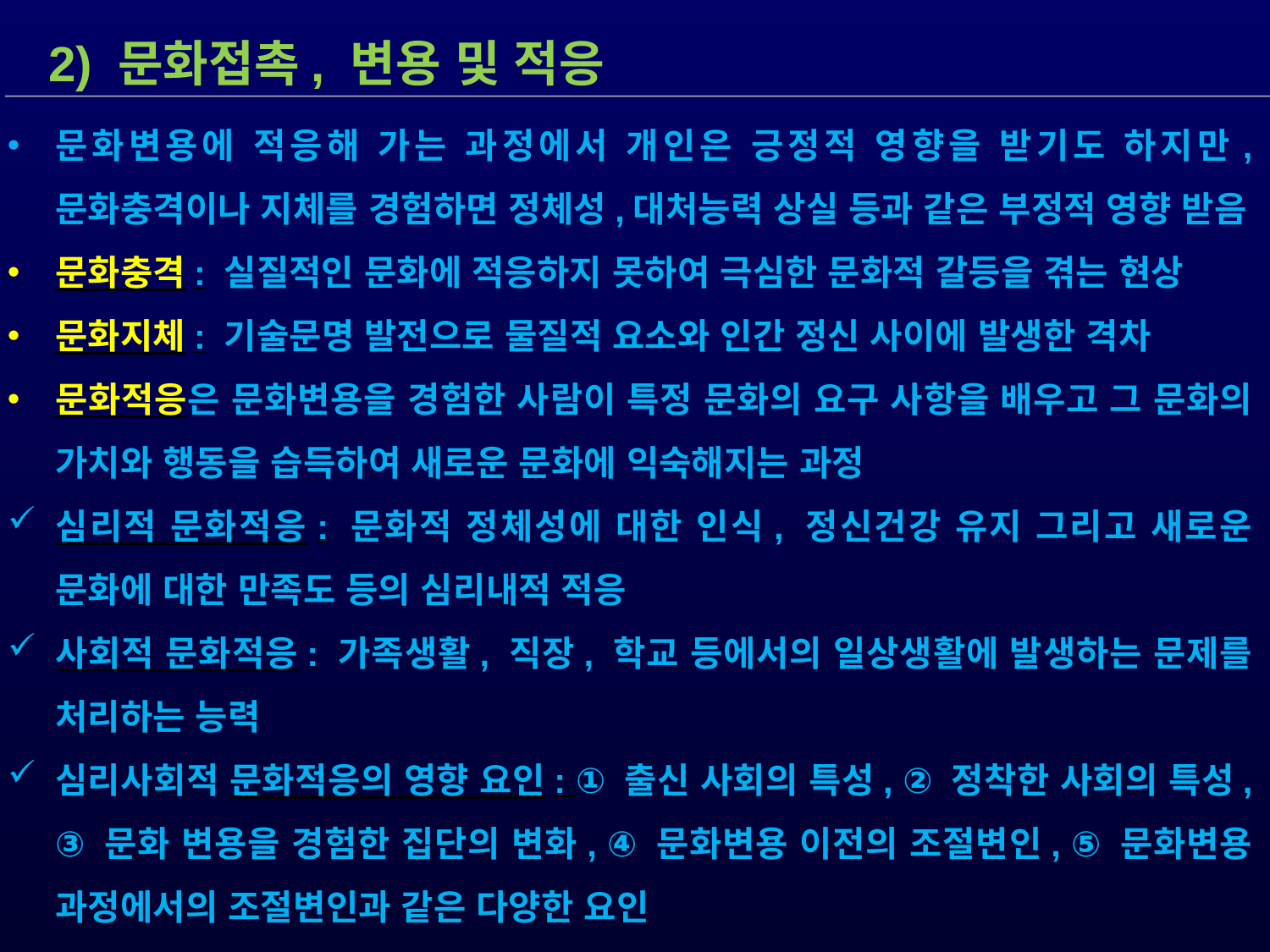

2) 문화접촉, 변용 및 적응
문화변용에 적응해 가는 과정에서 개인은 긍정적 영향을 받기도 하지만, 문화충격이나 지체를 경험하면 정체성,대처능력 상실 등과 같은 부정적 영향 받음
문화충격: 실질적인 문화에 적응하지 못하여 극심한 문화적 갈등을 겪는 현상
문화지체: 기술문명 발전으로 물질적 요소와 인간 정신 사이에 발생한 격차
문화적응은 문화변용을 경험한 사람이 특정 문화의 요구 사항을 배우고 그 문화의 가치와 행동을 습득하여 새로운 문화에 익숙해지는 과정
심리적 문화적응: 문화적 정체성에 대한 인식, 정신건강 유지 그리고 새로운 문화에 대한 만족도 등의 심리내적 적응
사회적 문화적응: 가족생활, 직장, 학교 등에서의 일상생활에 발생하는 문제를 처리하는 능력
심리사회적 문화적응의 영향 요인: ① 출신 사회의 특성, ② 정착한 사회의 특성, ③ 문화 변용을 경험한 집단의 변화, ④ 문화변용 이전의 조절변인, ⑤ 문화변용 과정에서의 조절변인과 같은 다양한 요인